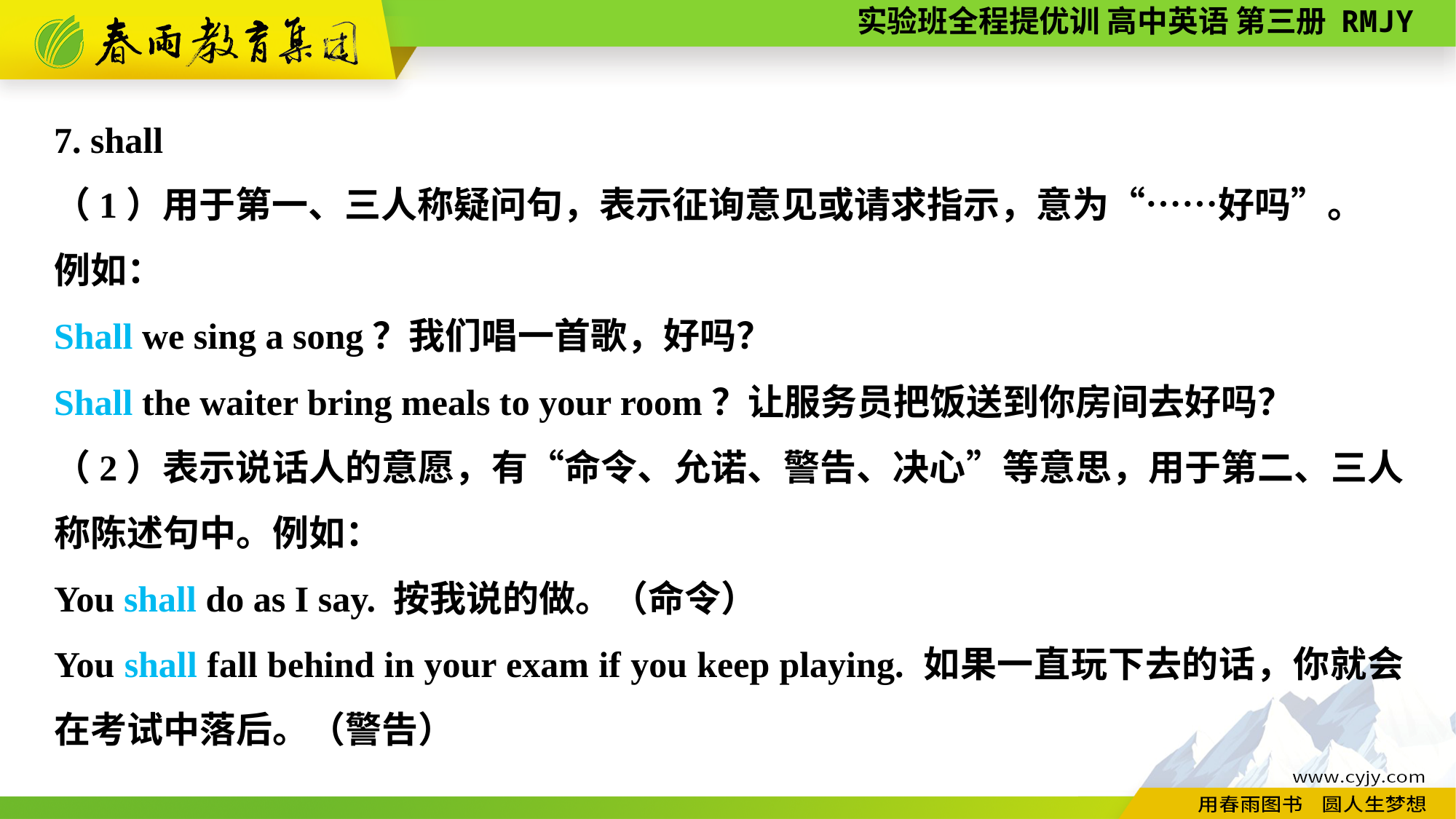

7. shall
（1）用于第一、三人称疑问句，表示征询意见或请求指示，意为“……好吗”。
例如：
Shall we sing a song？我们唱一首歌，好吗？
Shall the waiter bring meals to your room？让服务员把饭送到你房间去好吗？
（2）表示说话人的意愿，有“命令、允诺、警告、决心”等意思，用于第二、三人称陈述句中。例如：
You shall do as I say. 按我说的做。（命令）
You shall fall behind in your exam if you keep playing. 如果一直玩下去的话，你就会在考试中落后。（警告）